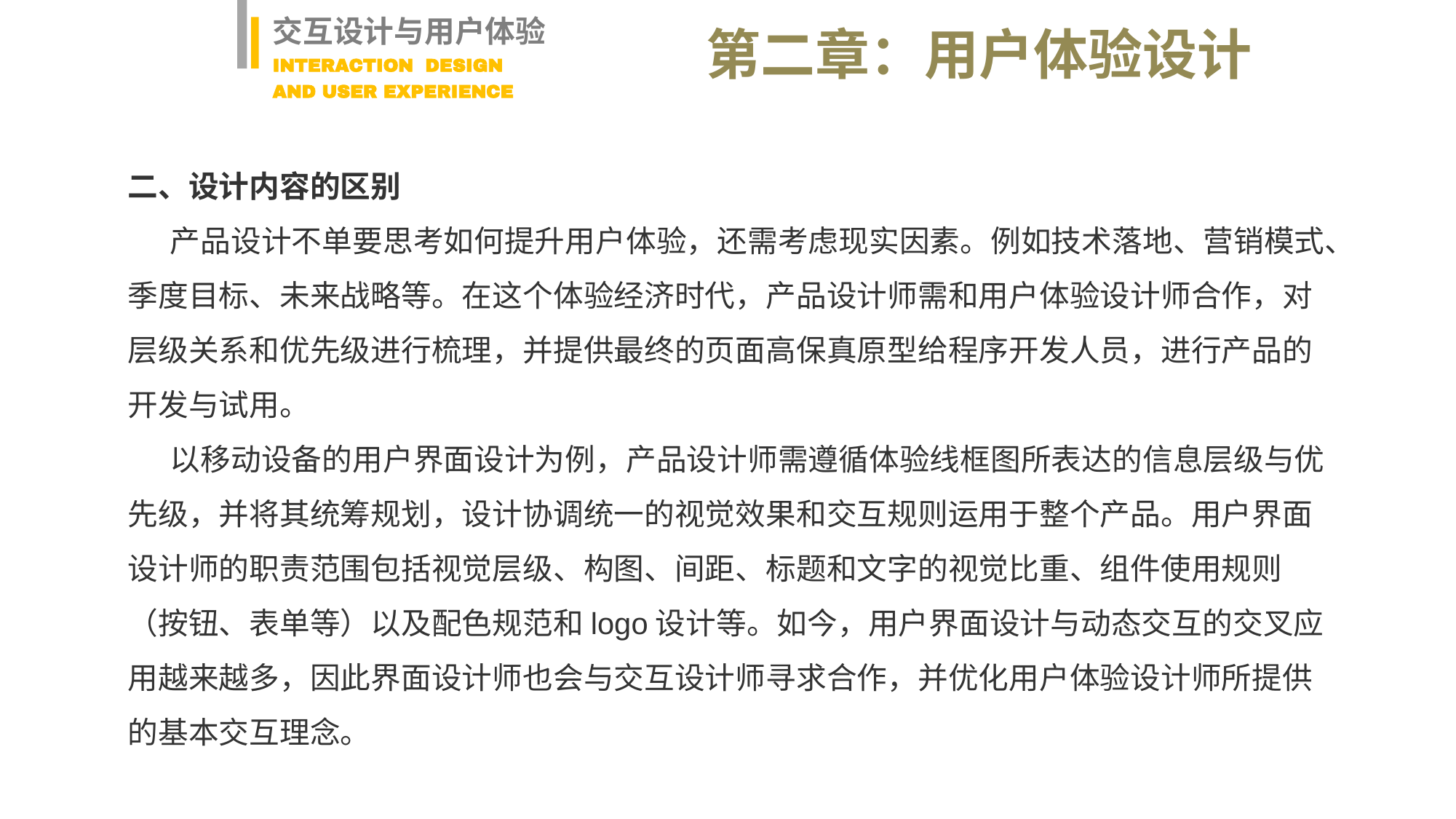

交互设计与用户体验
INTERACTION  DESIGN
AND USER EXPERIENCE
第二章：用户体验设计

二、设计内容的区别
产品设计不单要思考如何提升用户体验，还需考虑现实因素。例如技术落地、营销模式、季度目标、未来战略等。在这个体验经济时代，产品设计师需和用户体验设计师合作，对层级关系和优先级进行梳理，并提供最终的页面高保真原型给程序开发人员，进行产品的开发与试用。
以移动设备的用户界面设计为例，产品设计师需遵循体验线框图所表达的信息层级与优先级，并将其统筹规划，设计协调统一的视觉效果和交互规则运用于整个产品。用户界面设计师的职责范围包括视觉层级、构图、间距、标题和文字的视觉比重、组件使用规则（按钮、表单等）以及配色规范和logo设计等。如今，用户界面设计与动态交互的交叉应用越来越多，因此界面设计师也会与交互设计师寻求合作，并优化用户体验设计师所提供的基本交互理念。